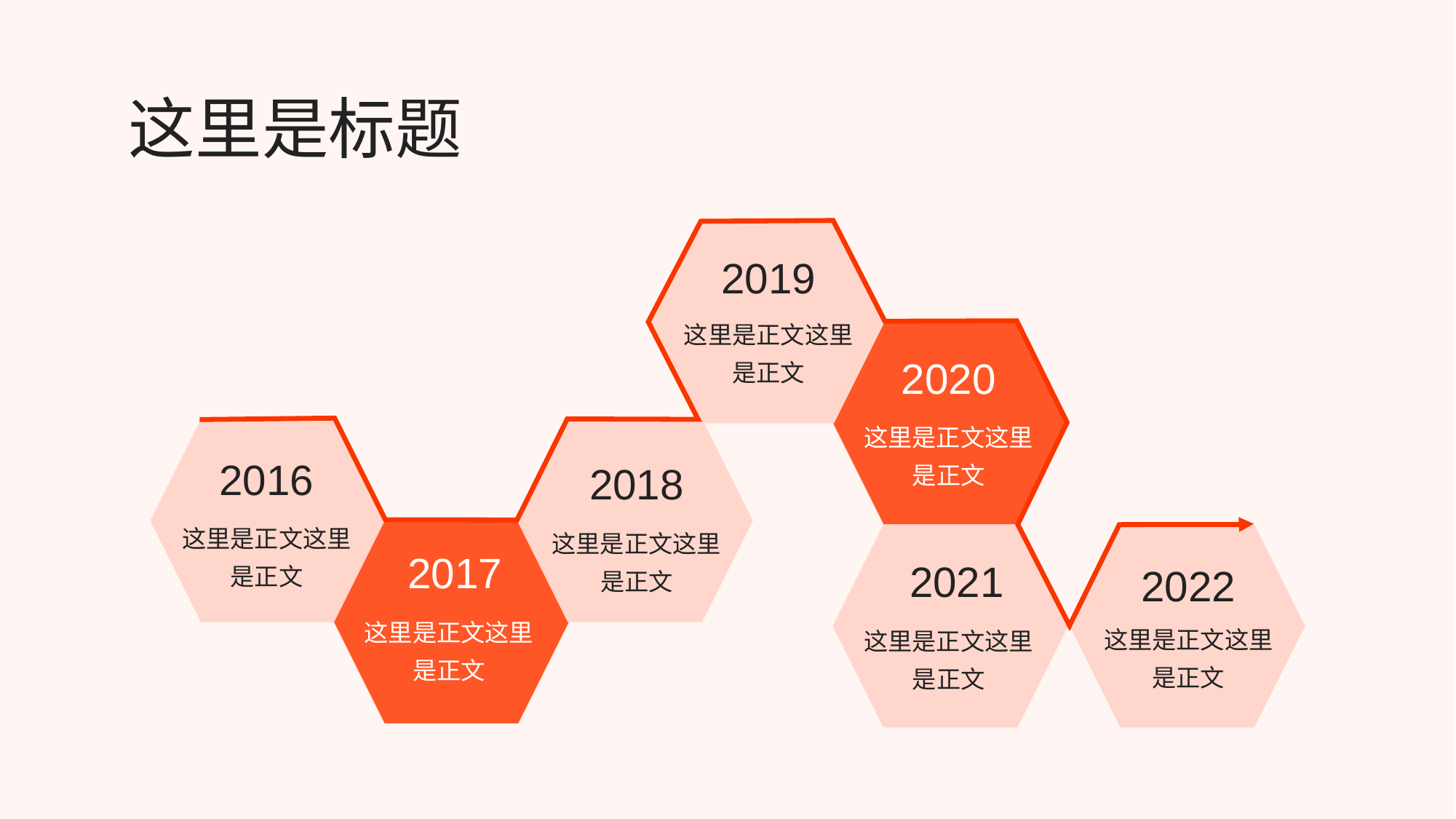

这里是标题

2019
这里是正文这里是正文

2020
这里是正文这里是正文

2016
2018
这里是正文这里是正文
这里是正文这里是正文

2017
2021
2022
这里是正文这里是正文
这里是正文这里是正文
这里是正文这里是正文